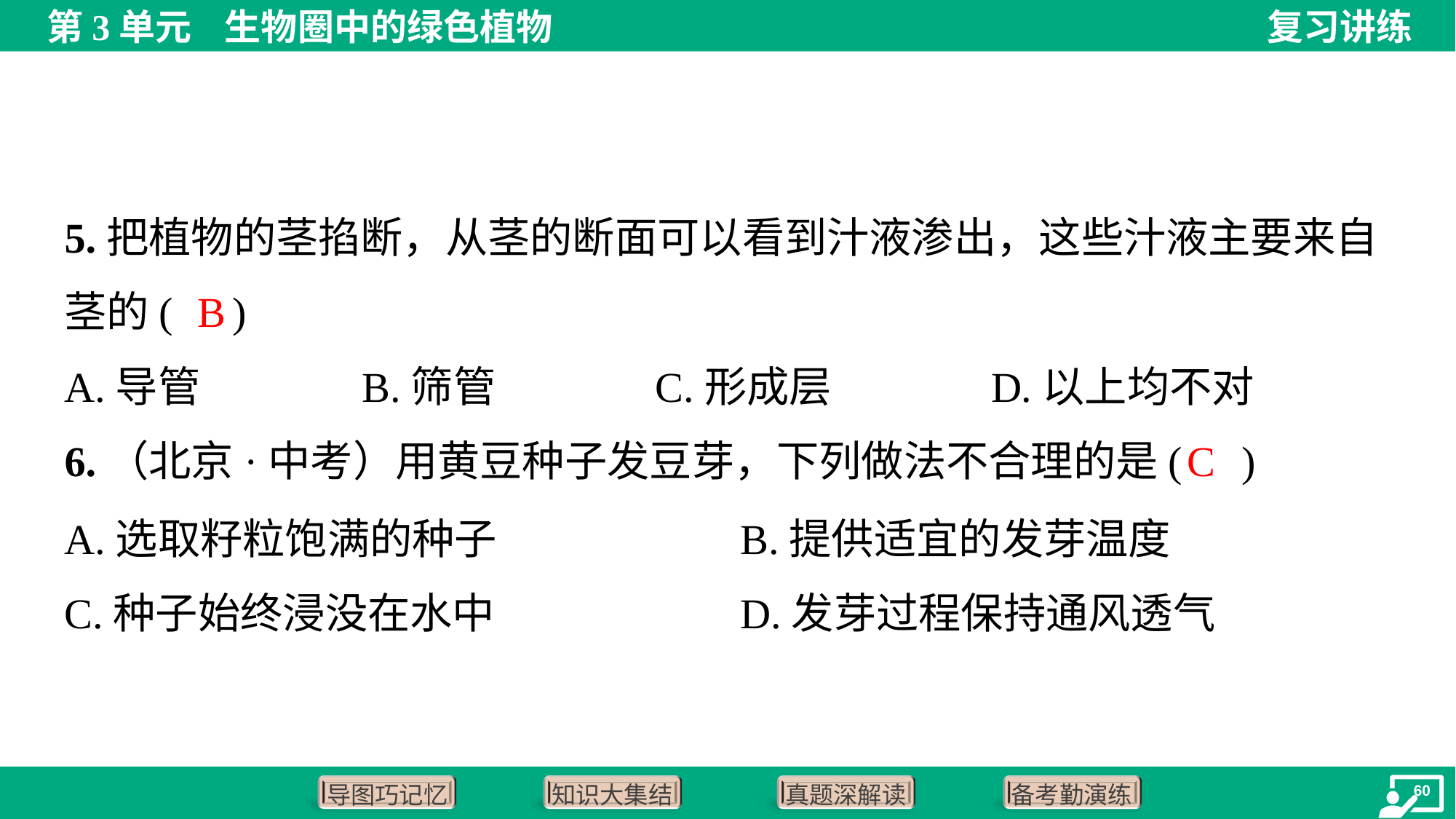

5.把植物的茎掐断，从茎的断面可以看到汁液渗出，这些汁液主要来自
茎的(     )
B
A.导管	B.筛管	C.形成层	D.以上均不对
C
6.（北京·中考）用黄豆种子发豆芽，下列做法不合理的是(     )
A.选取籽粒饱满的种子	B.提供适宜的发芽温度
C.种子始终浸没在水中	D.发芽过程保持通风透气